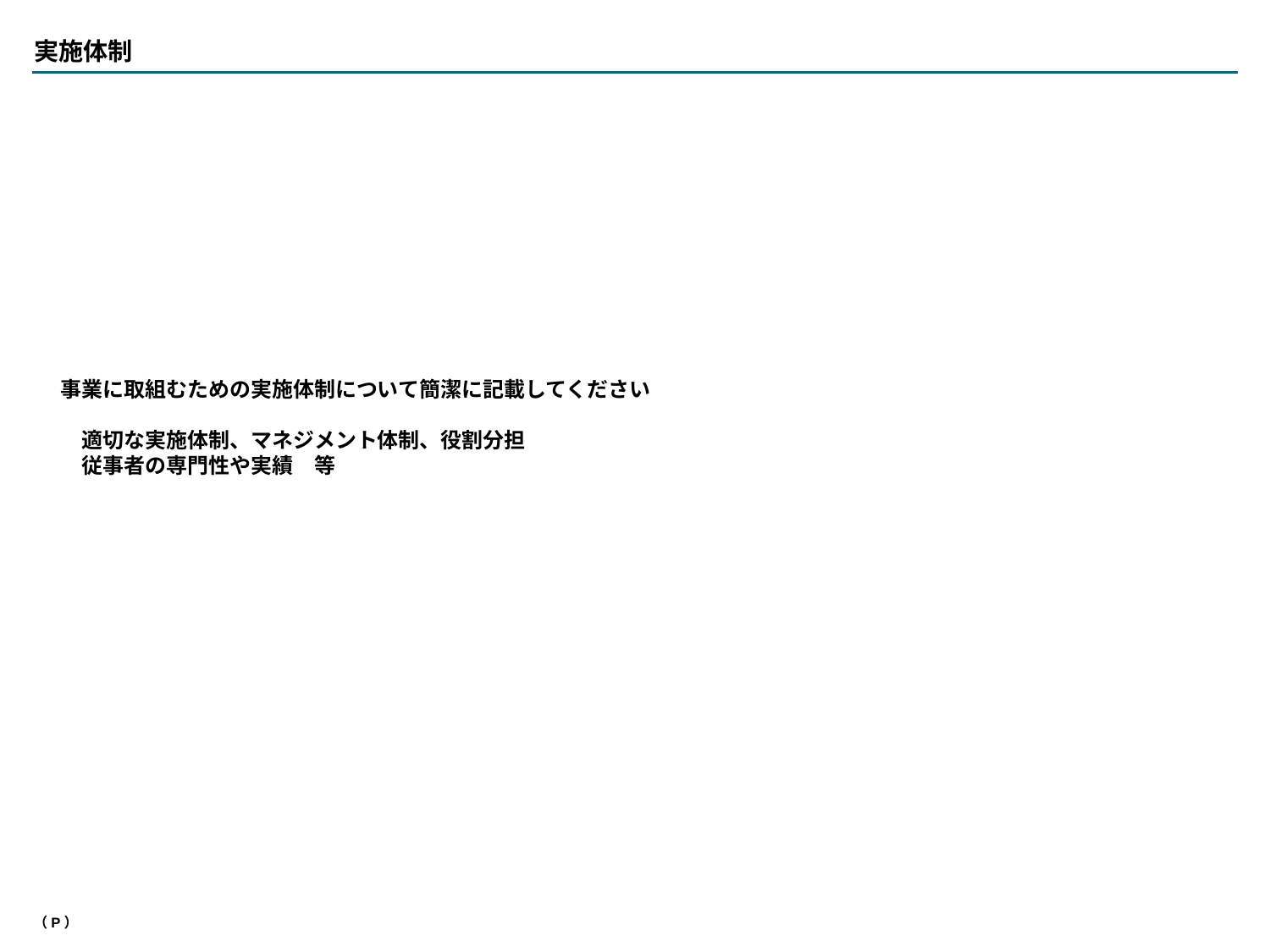

実施体制
事業に取組むための実施体制について簡潔に記載してください

　適切な実施体制、マネジメント体制、役割分担
　従事者の専門性や実績　等
（P）